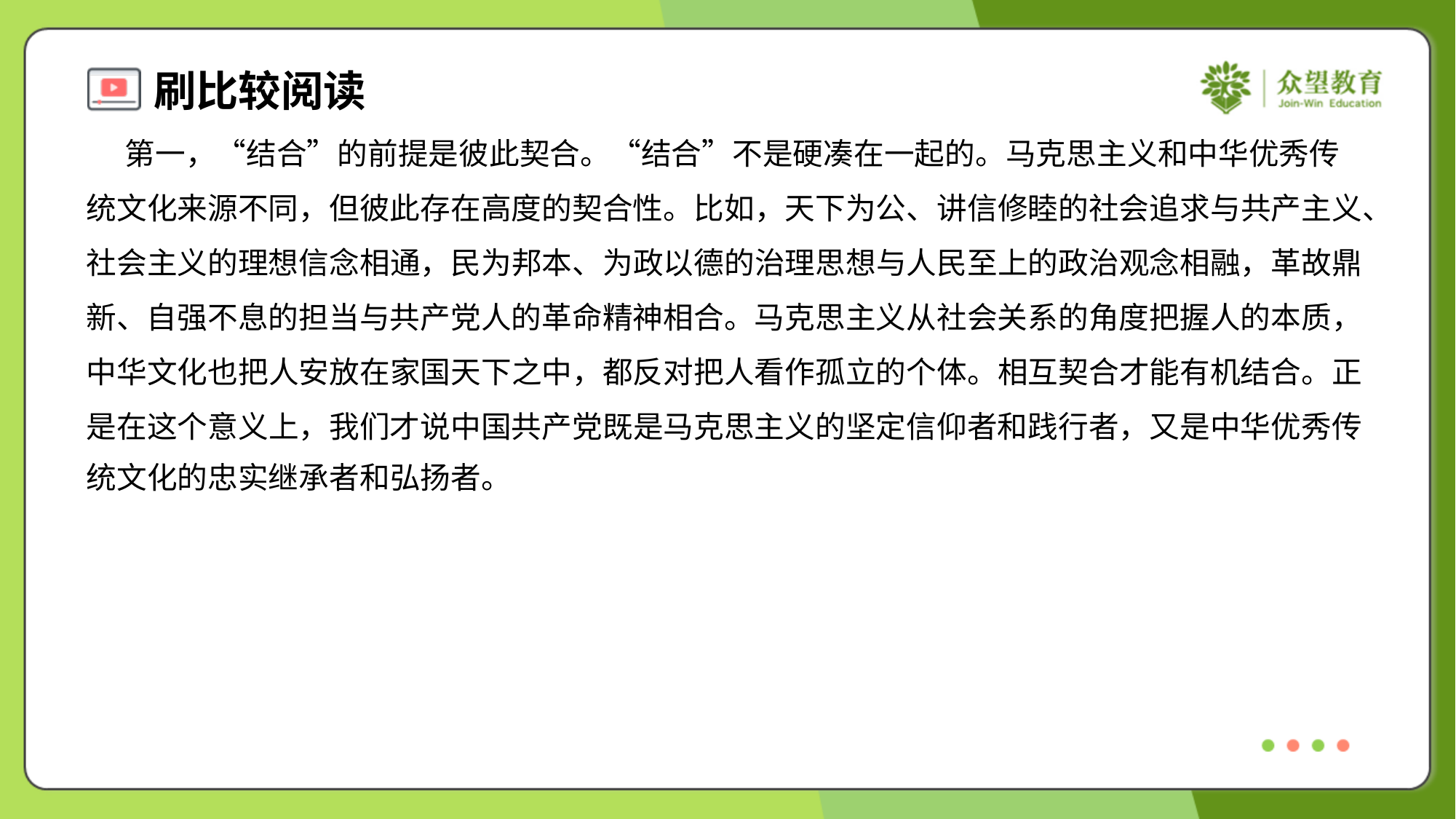

第一，“结合”的前提是彼此契合。“结合”不是硬凑在一起的。马克思主义和中华优秀传
统文化来源不同，但彼此存在高度的契合性。比如，天下为公、讲信修睦的社会追求与共产主义、
社会主义的理想信念相通，民为邦本、为政以德的治理思想与人民至上的政治观念相融，革故鼎
新、自强不息的担当与共产党人的革命精神相合。马克思主义从社会关系的角度把握人的本质，
中华文化也把人安放在家国天下之中，都反对把人看作孤立的个体。相互契合才能有机结合。正
是在这个意义上，我们才说中国共产党既是马克思主义的坚定信仰者和践行者，又是中华优秀传
统文化的忠实继承者和弘扬者。